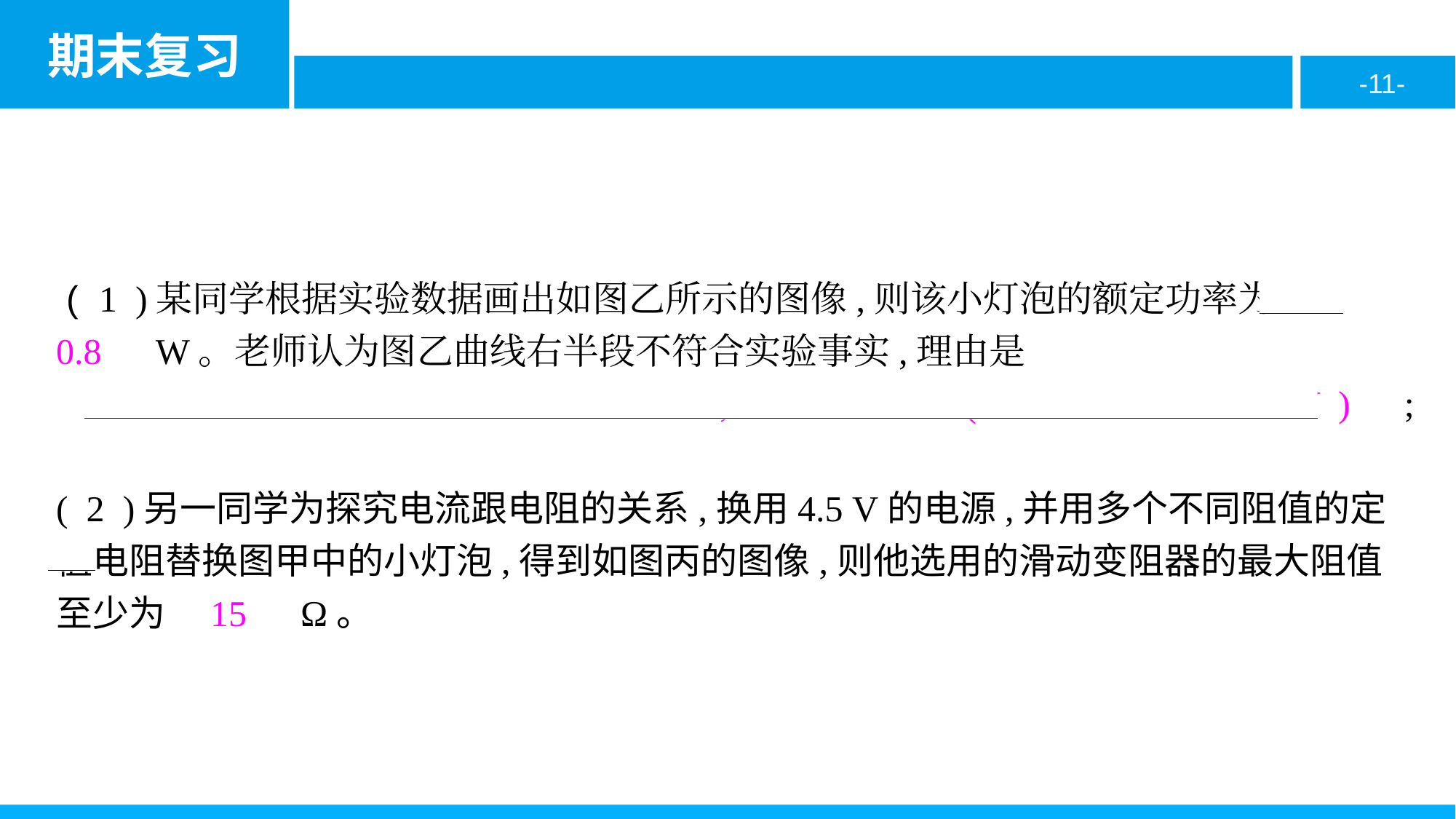

(  1  )某同学根据实验数据画出如图乙所示的图像,则该小灯泡的额定功率为　0.8　W。老师认为图乙曲线右半段不符合实验事实,理由是
　当实际电压远大于小灯泡的额定电压时,小灯泡会烧毁(  或电源电压只有3 V  )　;
(  2  )另一同学为探究电流跟电阻的关系,换用4.5 V的电源,并用多个不同阻值的定值电阻替换图甲中的小灯泡,得到如图丙的图像,则他选用的滑动变阻器的最大阻值至少为　15　Ω。